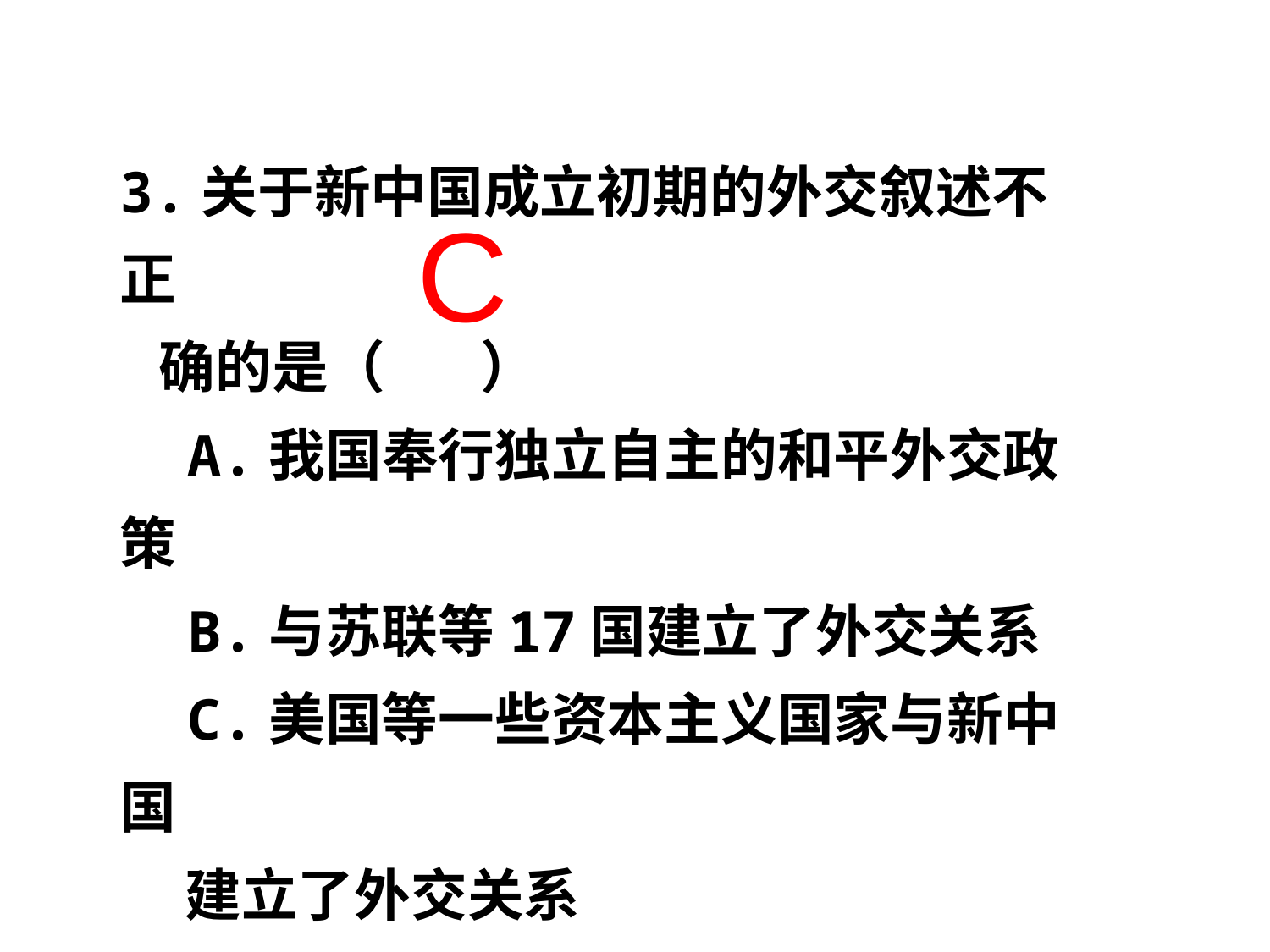

3.关于新中国成立初期的外交叙述不正
  确的是（　   ）
  A.我国奉行独立自主的和平外交政策
  B.与苏联等17国建立了外交关系
  C.美国等一些资本主义国家与新中国
    建立了外交关系
  D.1953年，周恩来首次提出和平共处
    五项基本原则
C